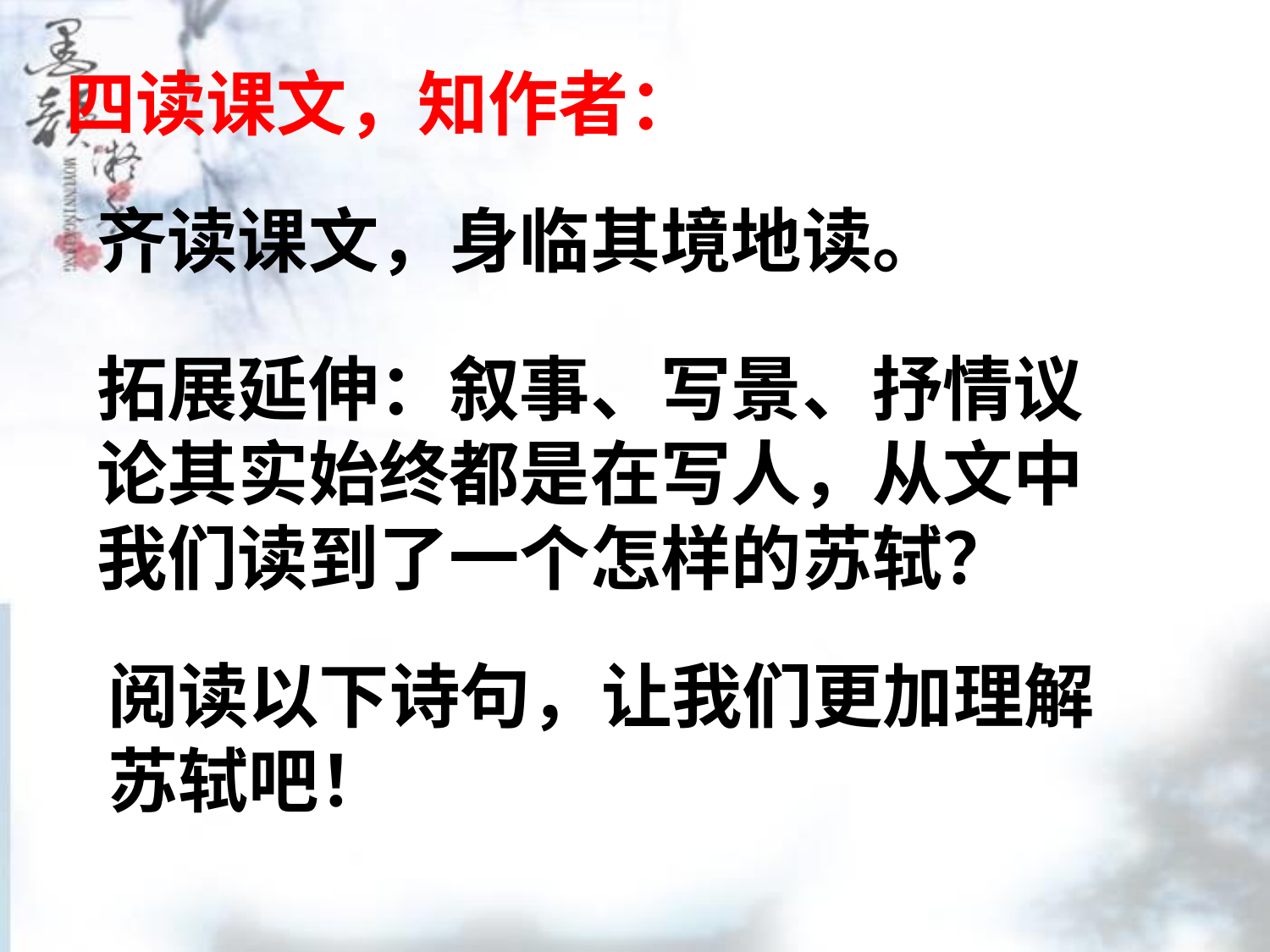

四读课文，知作者：
齐读课文，身临其境地读。
拓展延伸：叙事、写景、抒情议论其实始终都是在写人，从文中我们读到了一个怎样的苏轼？
阅读以下诗句，让我们更加理解苏轼吧！